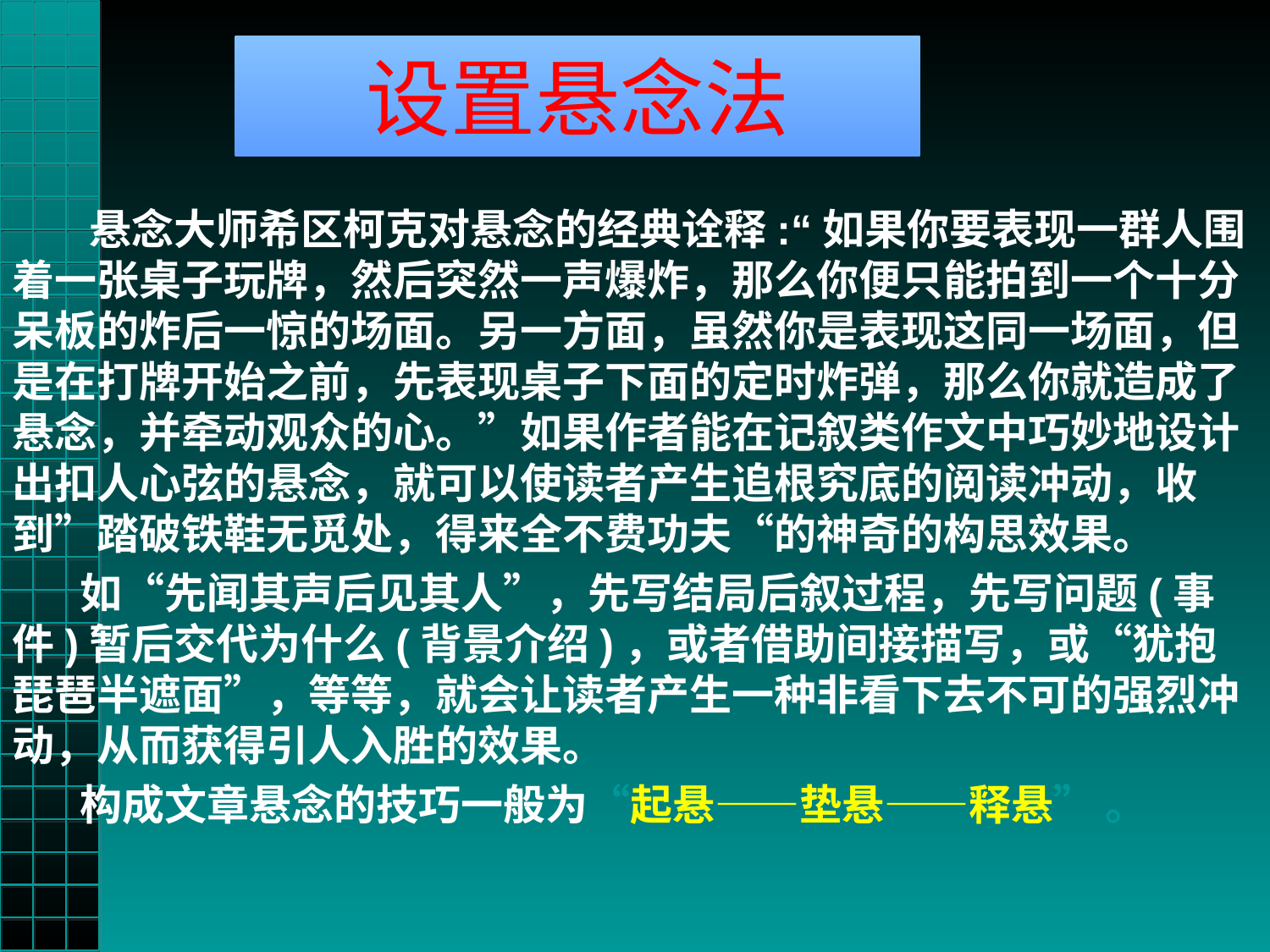

设置悬念法
       悬念大师希区柯克对悬念的经典诠释:“如果你要表现一群人围着一张桌子玩牌，然后突然一声爆炸，那么你便只能拍到一个十分呆板的炸后一惊的场面。另一方面，虽然你是表现这同一场面，但是在打牌开始之前，先表现桌子下面的定时炸弹，那么你就造成了悬念，并牵动观众的心。”如果作者能在记叙类作文中巧妙地设计出扣人心弦的悬念，就可以使读者产生追根究底的阅读冲动，收到”踏破铁鞋无觅处，得来全不费功夫“的神奇的构思效果。
      如“先闻其声后见其人”，先写结局后叙过程，先写问题(事件)暂后交代为什么(背景介绍)，或者借助间接描写，或“犹抱琵琶半遮面”，等等，就会让读者产生一种非看下去不可的强烈冲动，从而获得引人入胜的效果。
      构成文章悬念的技巧一般为“起悬――垫悬――释悬” 。